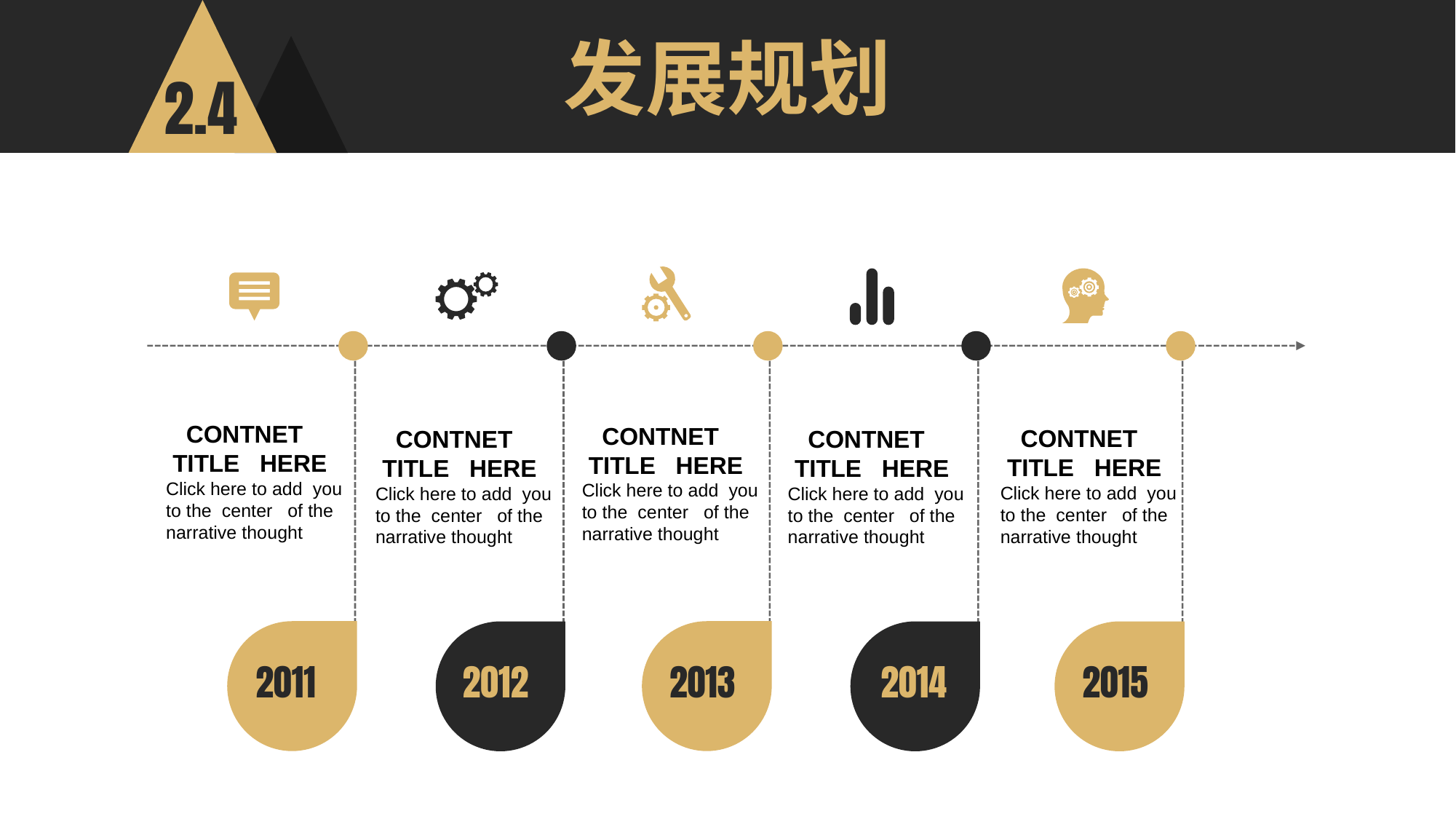

发展规划

2.4

   CONTNET
 TITLE   HERE
Click here to add  you
to the  center   of the
narrative thought
   CONTNET
 TITLE   HERE
Click here to add  you
to the  center   of the
narrative thought
   CONTNET
 TITLE   HERE
Click here to add  you
to the  center   of the
narrative thought
   CONTNET
 TITLE   HERE
Click here to add  you
to the  center   of the
narrative thought
   CONTNET
 TITLE   HERE
Click here to add  you
to the  center   of the
narrative thought

2011
2012
2013
2014
2015